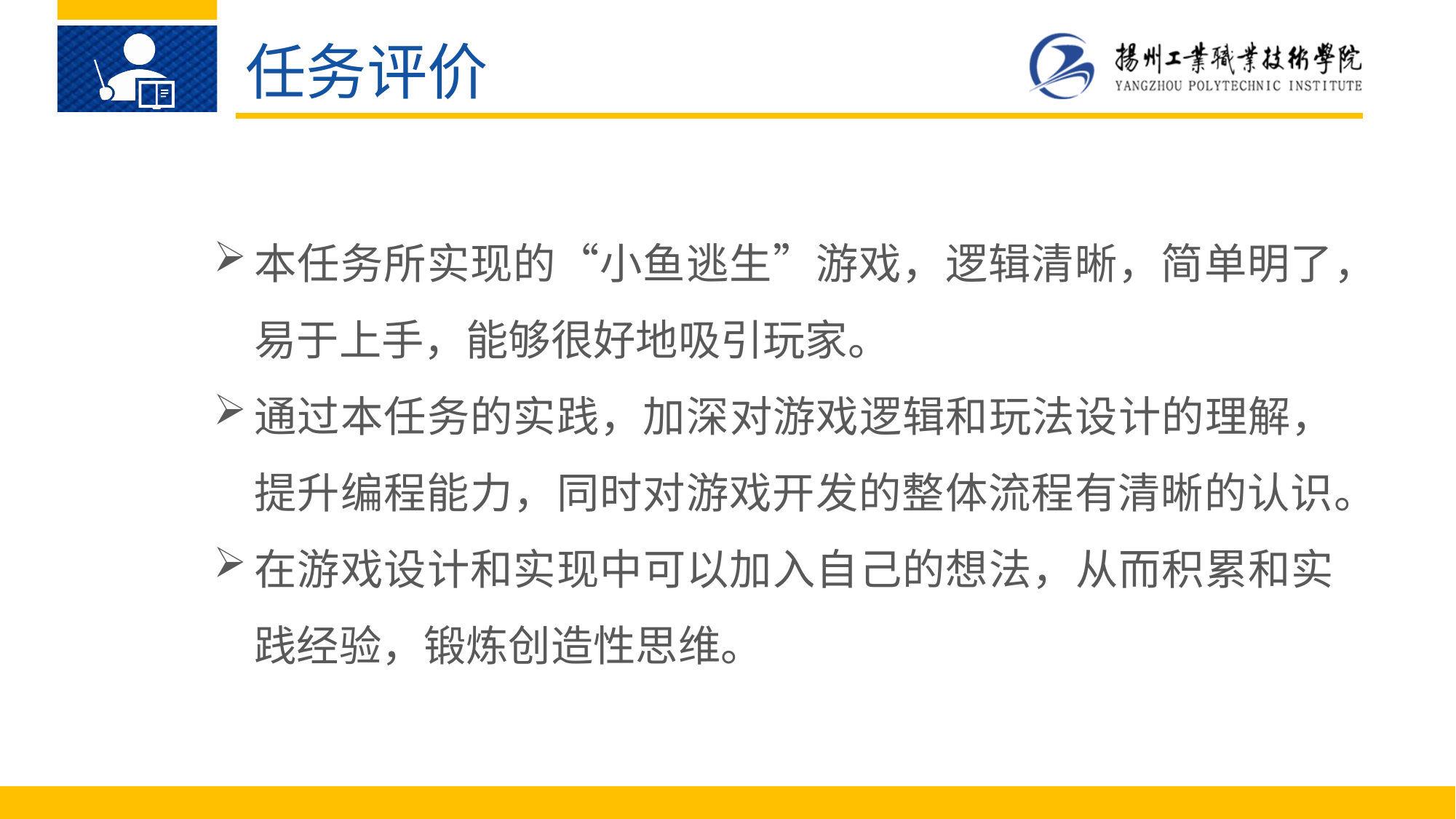

任务评价
本任务所实现的“小鱼逃生”游戏，逻辑清晰，简单明了，易于上手，能够很好地吸引玩家。
通过本任务的实践，加深对游戏逻辑和玩法设计的理解，提升编程能力，同时对游戏开发的整体流程有清晰的认识。
在游戏设计和实现中可以加入自己的想法，从而积累和实践经验，锻炼创造性思维。